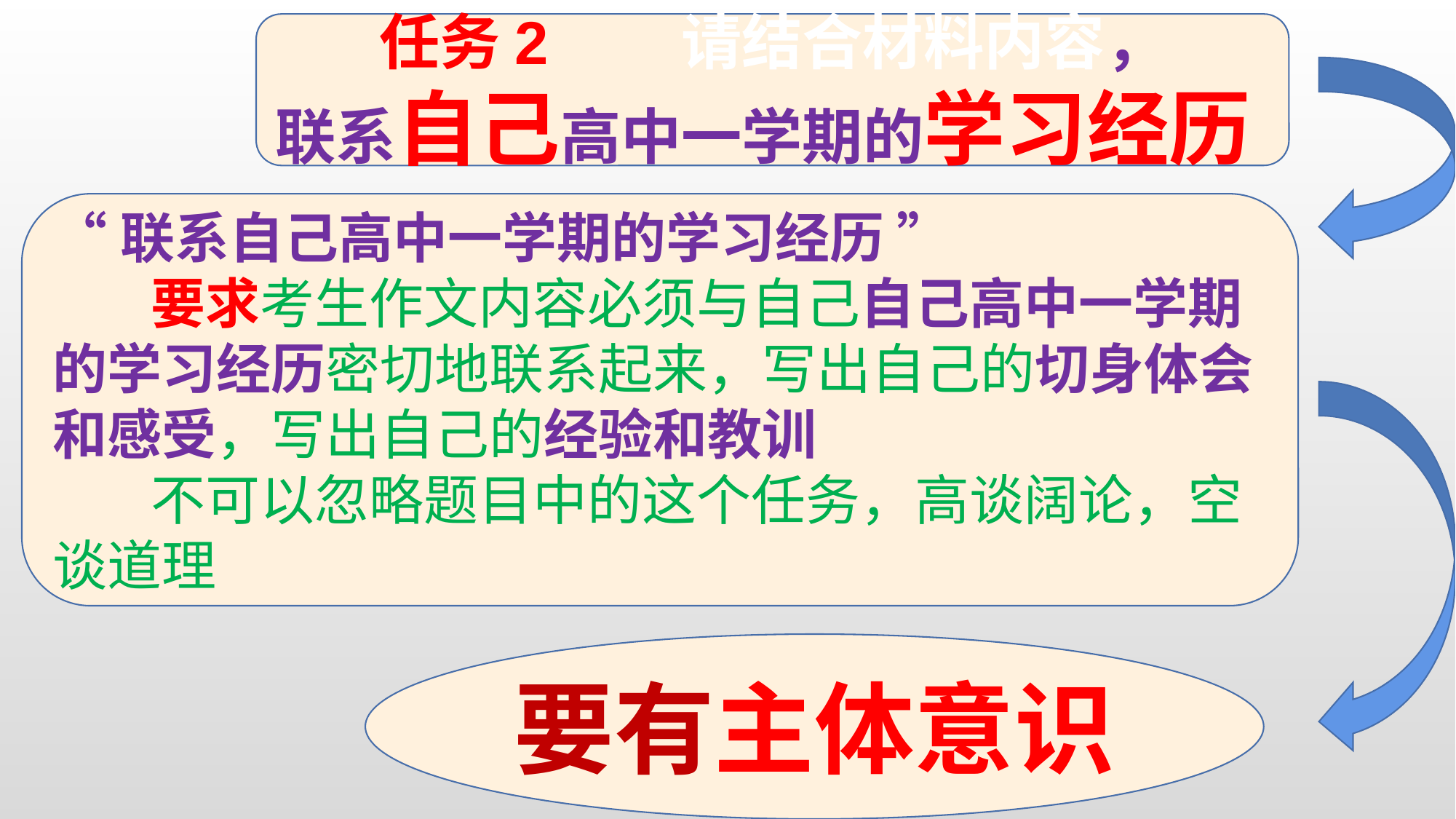

任务2       请结合材料内容，
联系自己高中一学期的学习经历

“联系自己高中一学期的学习经历 ”
       要求考生作文内容必须与自己自己高中一学期的学习经历密切地联系起来，写出自己的切身体会和感受，写出自己的经验和教训
       不可以忽略题目中的这个任务，高谈阔论，空谈道理

要有主体意识